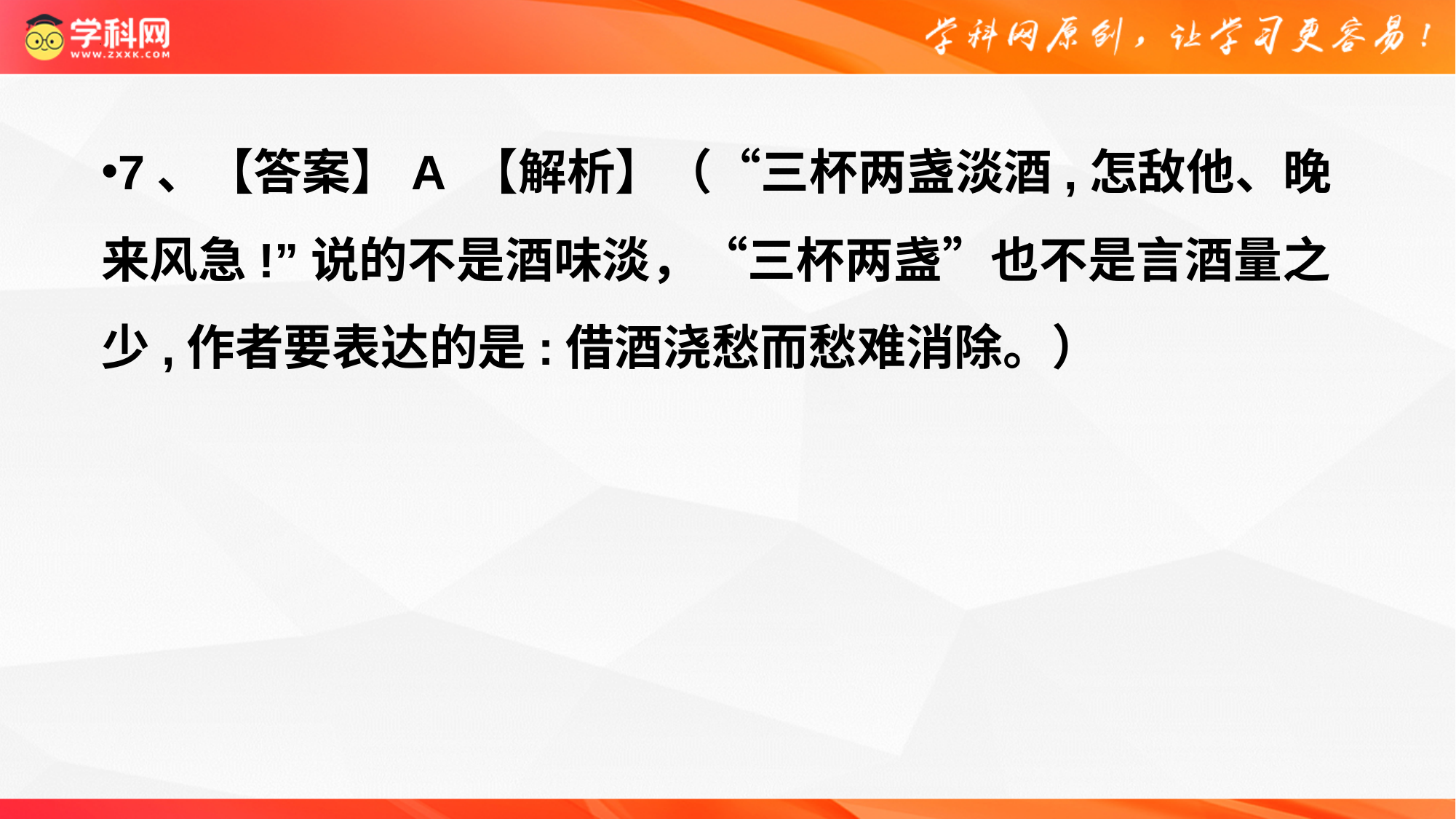

7、【答案】A 【解析】（“三杯两盏淡酒,怎敌他、晚来风急!”说的不是酒味淡，“三杯两盏”也不是言酒量之少,作者要表达的是:借酒浇愁而愁难消除。）